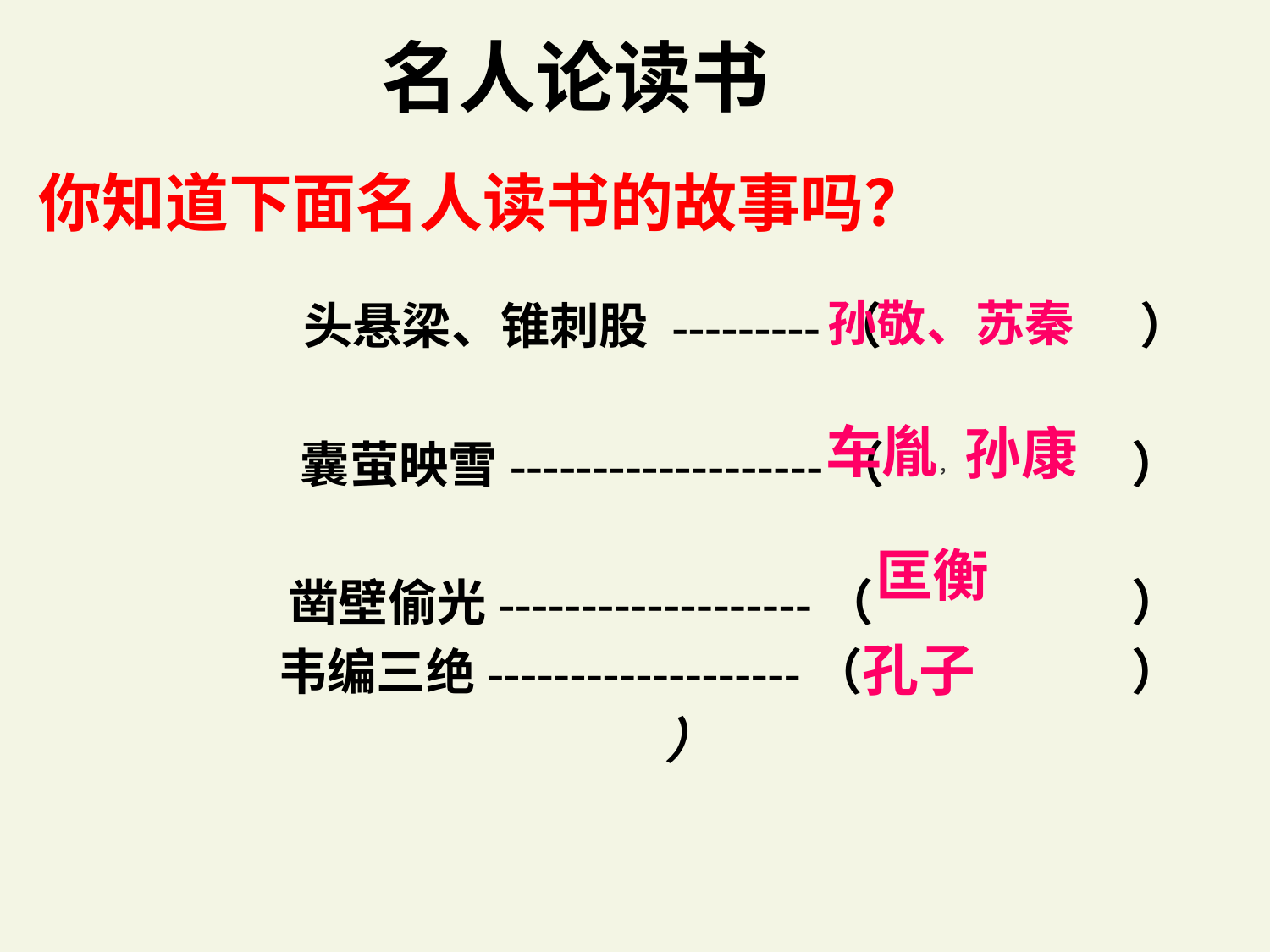

名人论读书
你知道下面名人读书的故事吗？

         头悬梁、锥刺股 ---------（                       ）

        囊萤映雪-------------------（                      ）

       凿壁偷光-------------------（                       ）
      韦编三绝-------------------（                        ）
）
孙敬、苏秦
车胤，
孙康
匡衡
孔子